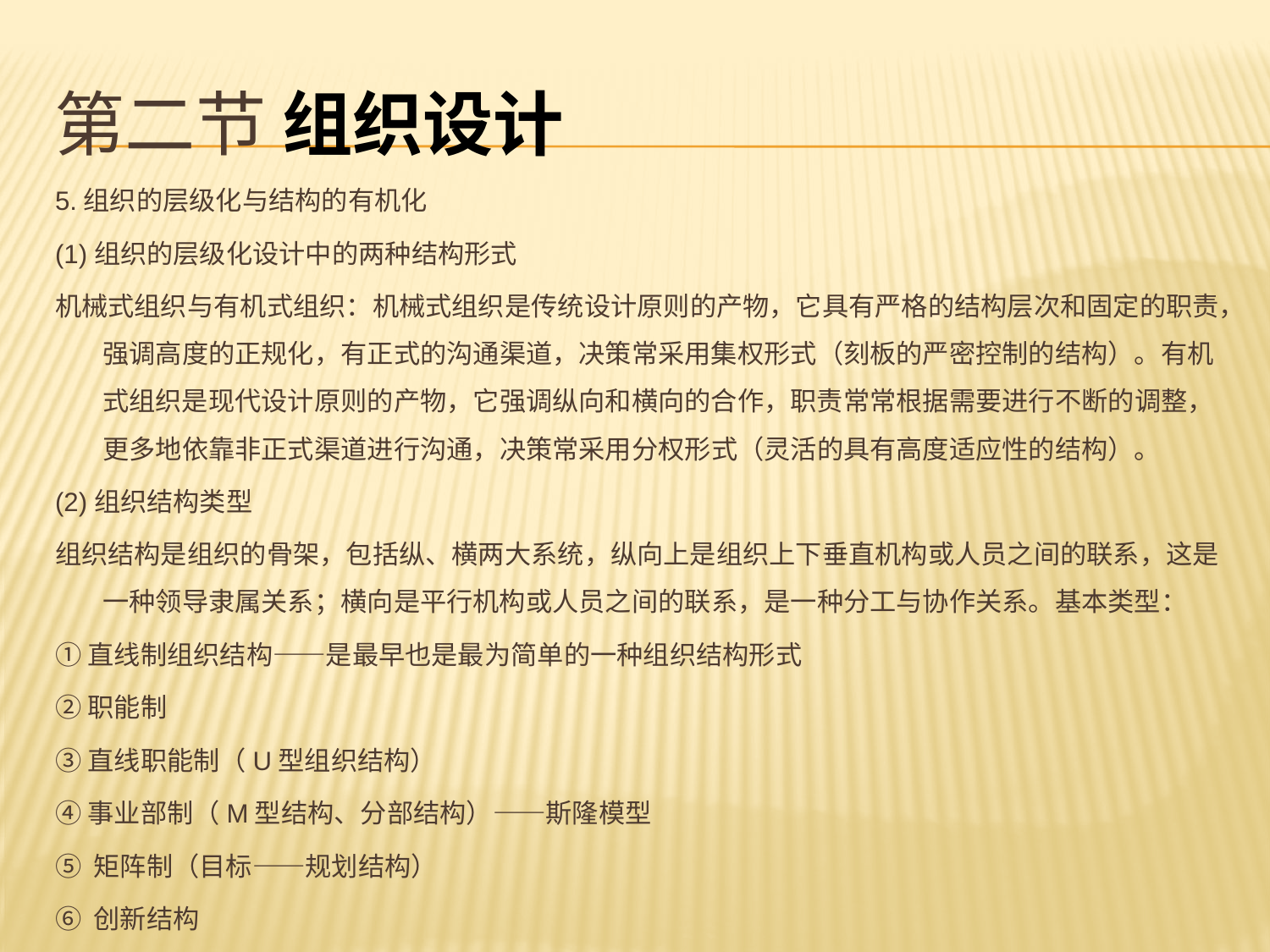

# 第二节 组织设计
5.组织的层级化与结构的有机化
(1)组织的层级化设计中的两种结构形式
机械式组织与有机式组织：机械式组织是传统设计原则的产物，它具有严格的结构层次和固定的职责，强调高度的正规化，有正式的沟通渠道，决策常采用集权形式（刻板的严密控制的结构）。有机式组织是现代设计原则的产物，它强调纵向和横向的合作，职责常常根据需要进行不断的调整，更多地依靠非正式渠道进行沟通，决策常采用分权形式（灵活的具有高度适应性的结构）。
(2)组织结构类型
组织结构是组织的骨架，包括纵、横两大系统，纵向上是组织上下垂直机构或人员之间的联系，这是一种领导隶属关系；横向是平行机构或人员之间的联系，是一种分工与协作关系。基本类型：
①直线制组织结构――是最早也是最为简单的一种组织结构形式
②职能制
③直线职能制（U型组织结构）
④事业部制（M型结构、分部结构）——斯隆模型
⑤ 矩阵制（目标——规划结构）
⑥ 创新结构